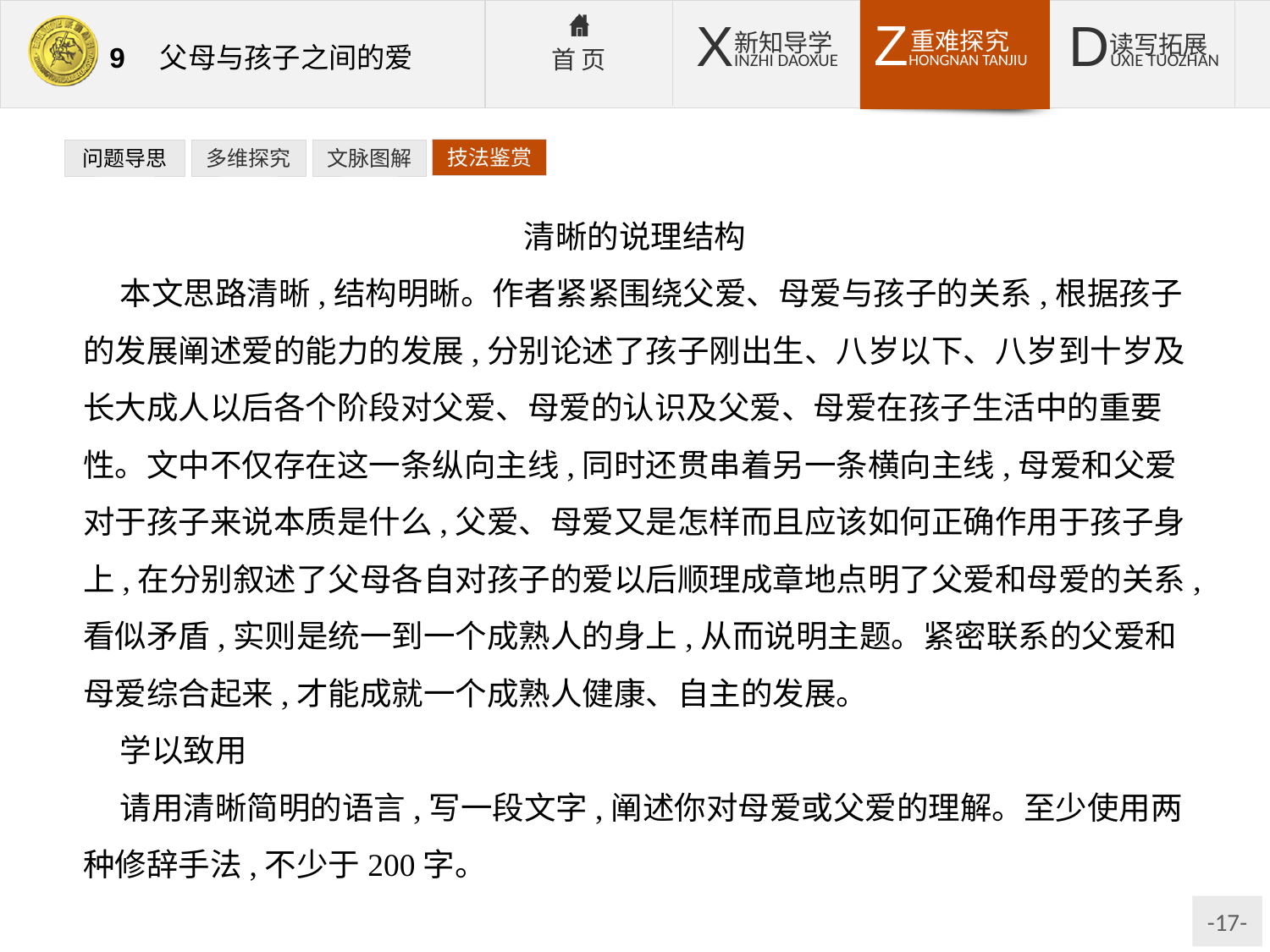

技法鉴赏
问题导思
多维探究
文脉图解
清晰的说理结构
本文思路清晰,结构明晰。作者紧紧围绕父爱、母爱与孩子的关系,根据孩子的发展阐述爱的能力的发展,分别论述了孩子刚出生、八岁以下、八岁到十岁及长大成人以后各个阶段对父爱、母爱的认识及父爱、母爱在孩子生活中的重要性。文中不仅存在这一条纵向主线,同时还贯串着另一条横向主线,母爱和父爱对于孩子来说本质是什么,父爱、母爱又是怎样而且应该如何正确作用于孩子身上,在分别叙述了父母各自对孩子的爱以后顺理成章地点明了父爱和母爱的关系,看似矛盾,实则是统一到一个成熟人的身上,从而说明主题。紧密联系的父爱和母爱综合起来,才能成就一个成熟人健康、自主的发展。
学以致用
请用清晰简明的语言,写一段文字,阐述你对母爱或父爱的理解。至少使用两种修辞手法,不少于200字。